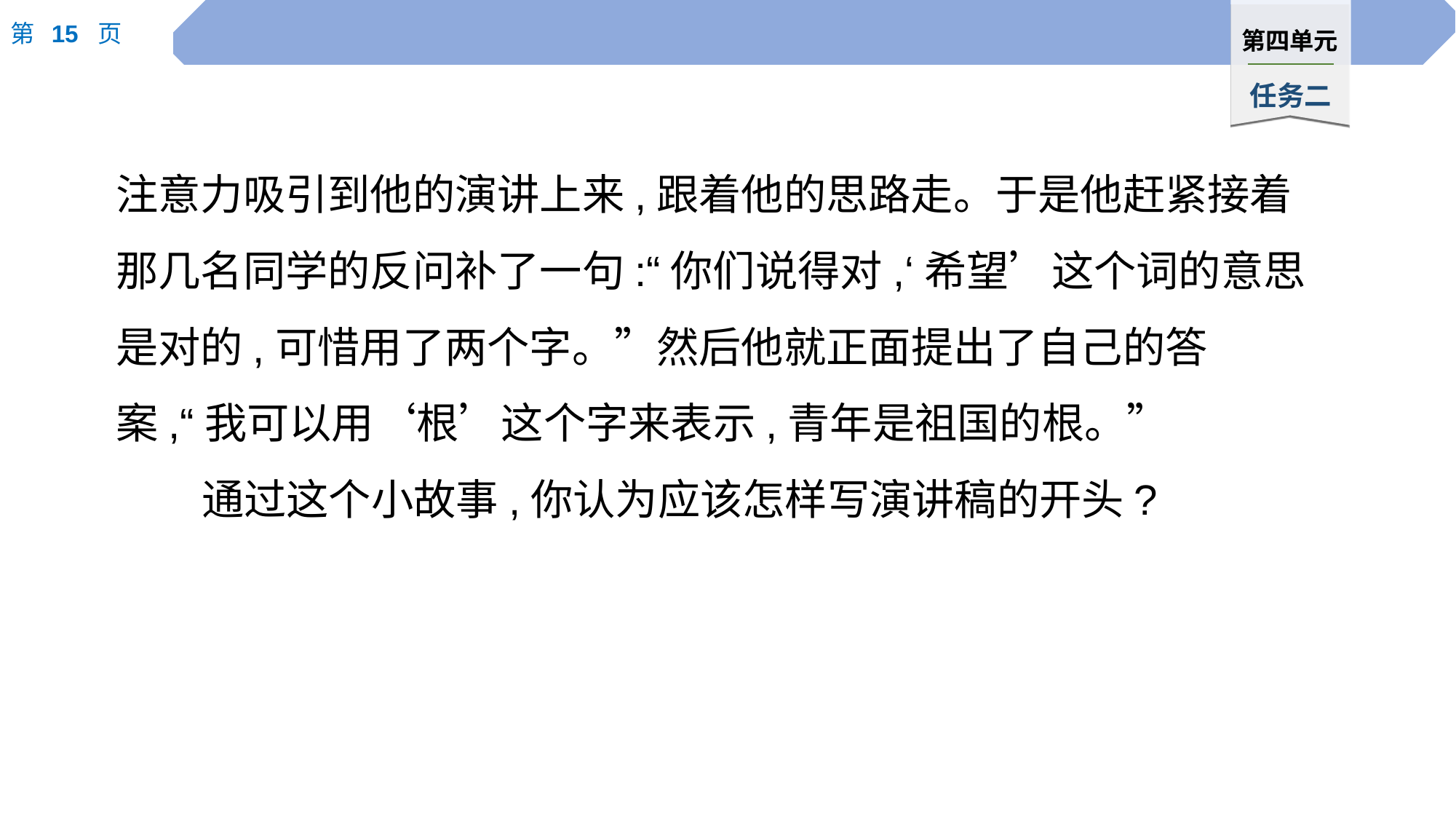

注意力吸引到他的演讲上来,跟着他的思路走。于是他赶紧接着那几名同学的反问补了一句:“你们说得对,‘希望’这个词的意思是对的,可惜用了两个字。”然后他就正面提出了自己的答案,“我可以用‘根’这个字来表示,青年是祖国的根。”
通过这个小故事,你认为应该怎样写演讲稿的开头?